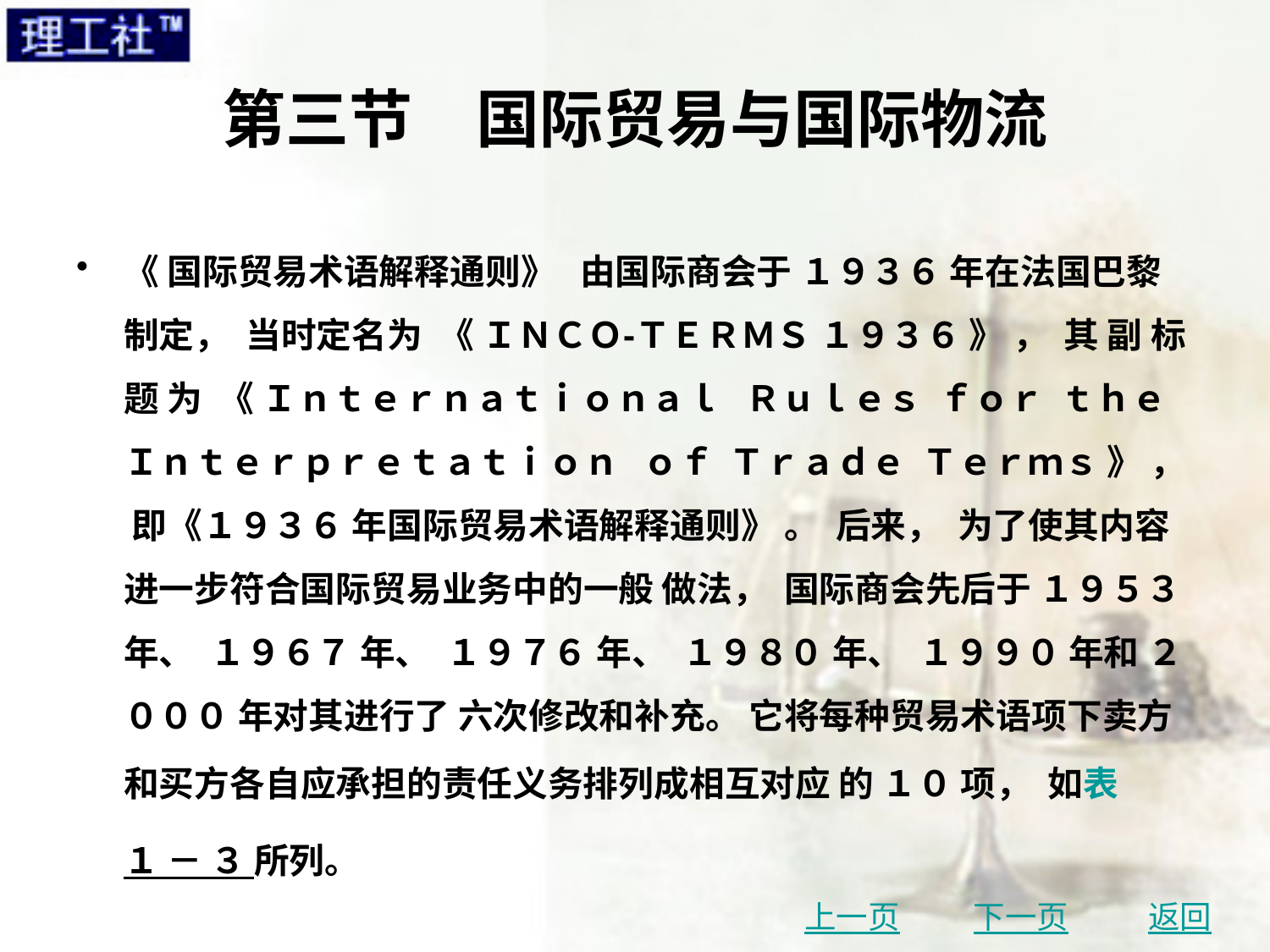

# 第三节　国际贸易与国际物流
《 国际贸易术语解释通则》   由国际商会于 １９３６ 年在法国巴黎制定，  当时定名为  《 ＩＮＣＯ⁃ＴＥＲＭＳ １９３６ 》 ，  其 副 标 题 为  《 Ｉｎｔｅｒｎａｔｉｏｎａｌ   Ｒｕｌｅｓ  ｆｏｒ  ｔｈｅ  Ｉｎｔｅｒｐｒｅｔａｔｉｏｎ   ｏｆ  Ｔｒａｄｅ  Ｔｅｒｍｓ 》 ，  即《１９３６ 年国际贸易术语解释通则》 。  后来，  为了使其内容进一步符合国际贸易业务中的一般 做法，  国际商会先后于 １９５３ 年、  １９６７ 年、  １９７６ 年、  １９８０ 年、  １９９０ 年和 ２０００ 年对其进行了 六次修改和补充。 它将每种贸易术语项下卖方和买方各自应承担的责任义务排列成相互对应 的 １０ 项，  如表 １ － ３ 所列。

上一页
下一页
返回